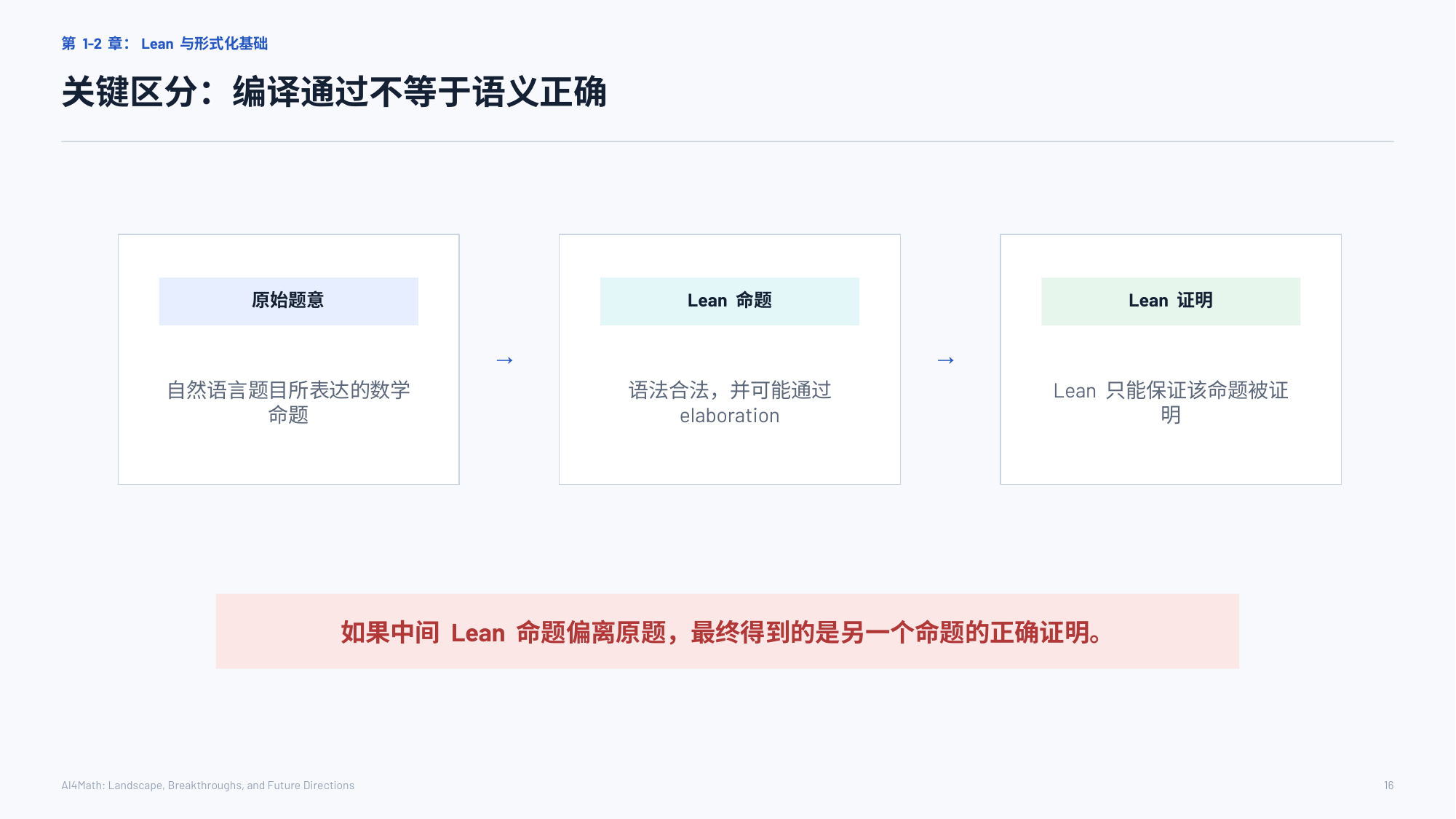

第 1-2 章：Lean 与形式化基础
关键区分：编译通过不等于语义正确

原始题意
Lean 命题
Lean 证明
→
→
自然语言题目所表达的数学命题
语法合法，并可能通过 elaboration
Lean 只能保证该命题被证明

如果中间 Lean 命题偏离原题，最终得到的是另一个命题的正确证明。
AI4Math: Landscape, Breakthroughs, and Future Directions
16